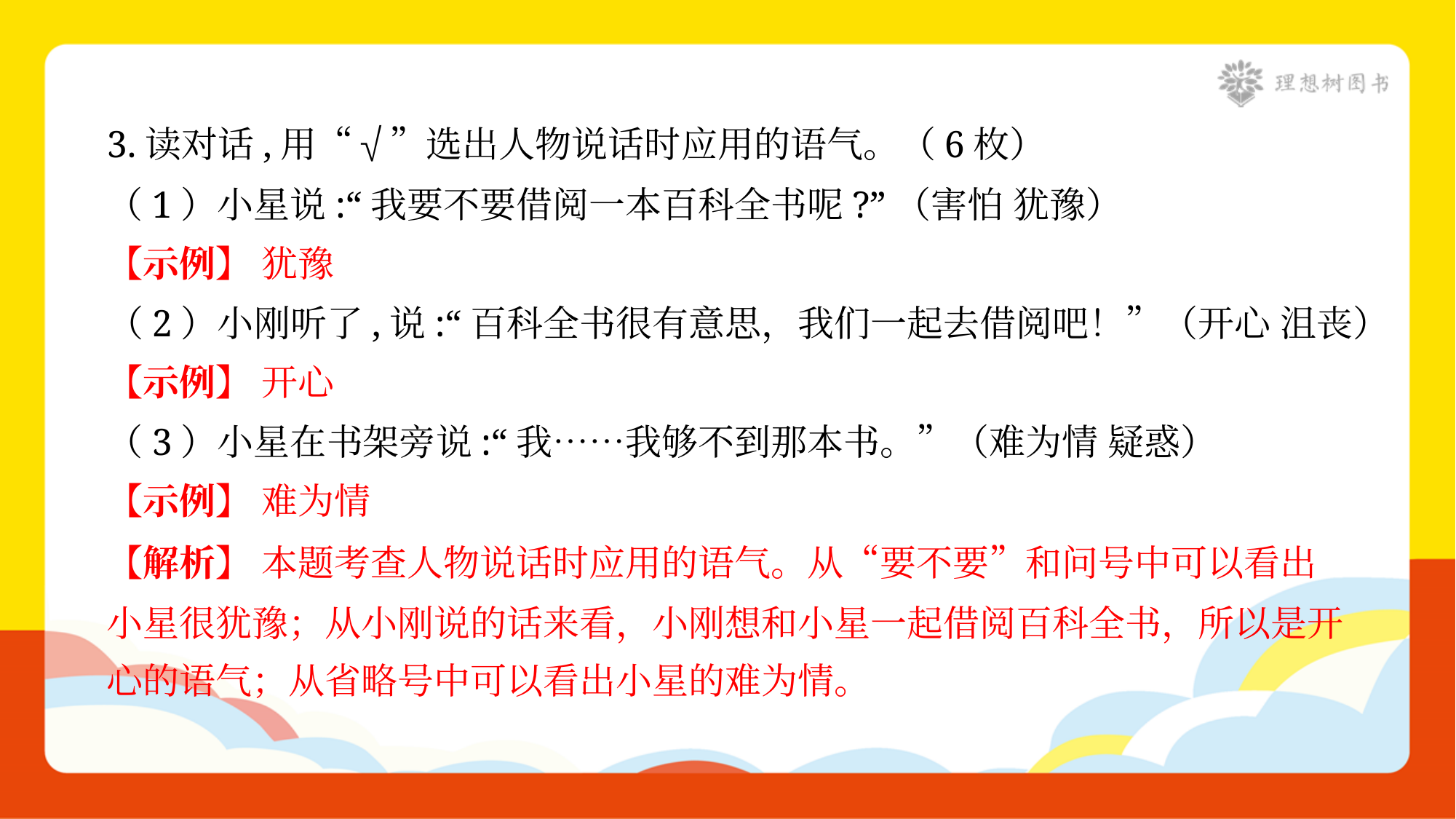

3.读对话,用“√”选出人物说话时应用的语气。（6枚）
（1）小星说:“我要不要借阅一本百科全书呢?”（害怕 犹豫）
【示例】 犹豫
（2）小刚听了,说:“百科全书很有意思，我们一起去借阅吧！”（开心 沮丧）
【示例】 开心
（3）小星在书架旁说:“我……我够不到那本书。”（难为情 疑惑）
【示例】 难为情
【解析】 本题考查人物说话时应用的语气。从“要不要”和问号中可以看出
小星很犹豫；从小刚说的话来看，小刚想和小星一起借阅百科全书，所以是开
心的语气；从省略号中可以看出小星的难为情。